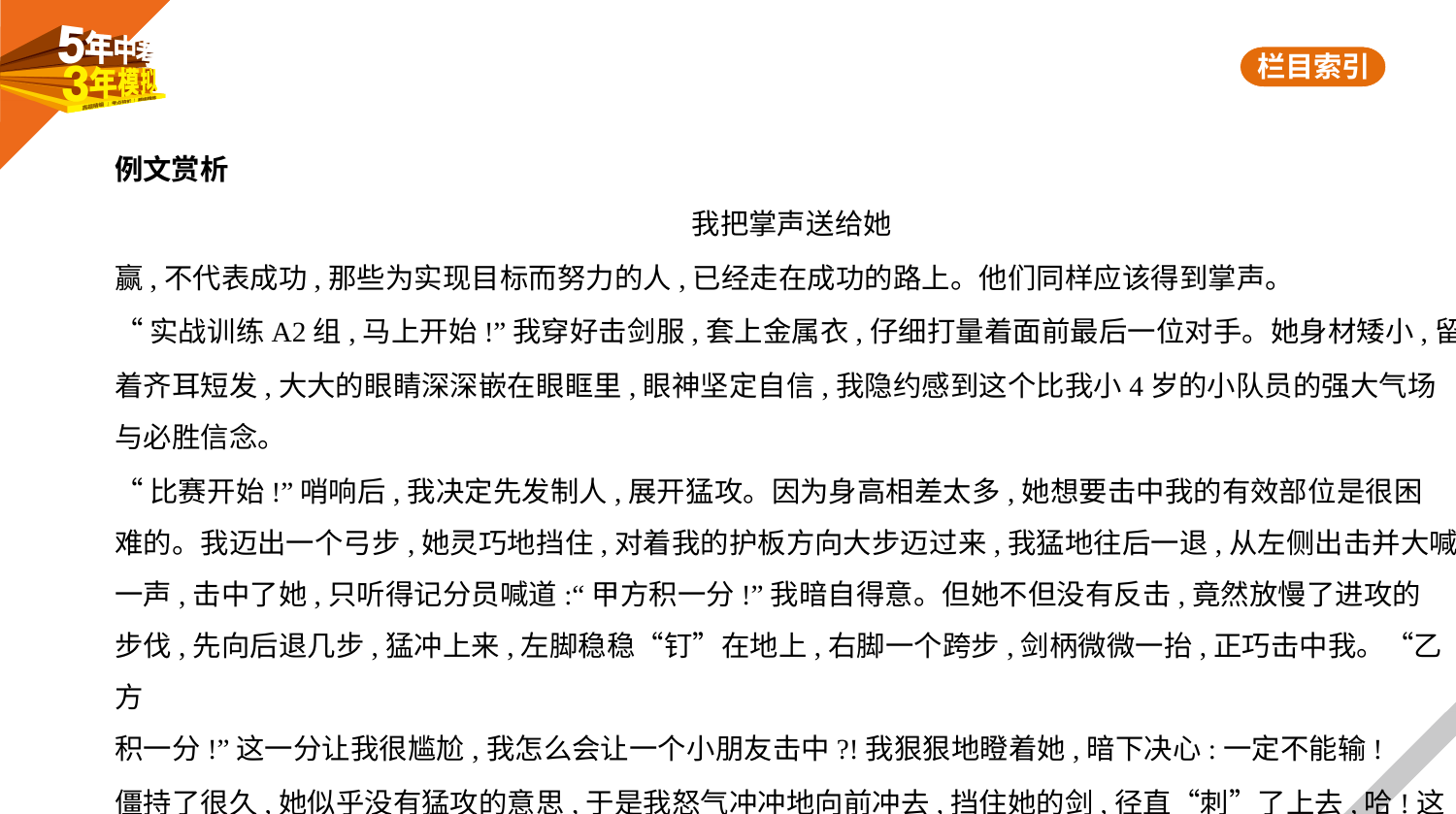

例文赏析
我把掌声送给她
赢,不代表成功,那些为实现目标而努力的人,已经走在成功的路上。他们同样应该得到掌声。
“实战训练A2组,马上开始!”我穿好击剑服,套上金属衣,仔细打量着面前最后一位对手。她身材矮小,留
着齐耳短发,大大的眼睛深深嵌在眼眶里,眼神坚定自信,我隐约感到这个比我小4岁的小队员的强大气场
与必胜信念。
“比赛开始!”哨响后,我决定先发制人,展开猛攻。因为身高相差太多,她想要击中我的有效部位是很困
难的。我迈出一个弓步,她灵巧地挡住,对着我的护板方向大步迈过来,我猛地往后一退,从左侧出击并大喊
一声,击中了她,只听得记分员喊道:“甲方积一分!”我暗自得意。但她不但没有反击,竟然放慢了进攻的
步伐,先向后退几步,猛冲上来,左脚稳稳“钉”在地上,右脚一个跨步,剑柄微微一抬,正巧击中我。“乙方
积一分!”这一分让我很尴尬,我怎么会让一个小朋友击中?!我狠狠地瞪着她,暗下决心:一定不能输!
僵持了很久,她似乎没有猛攻的意思,于是我怒气冲冲地向前冲去,挡住她的剑,径直“刺”了上去,哈!这一